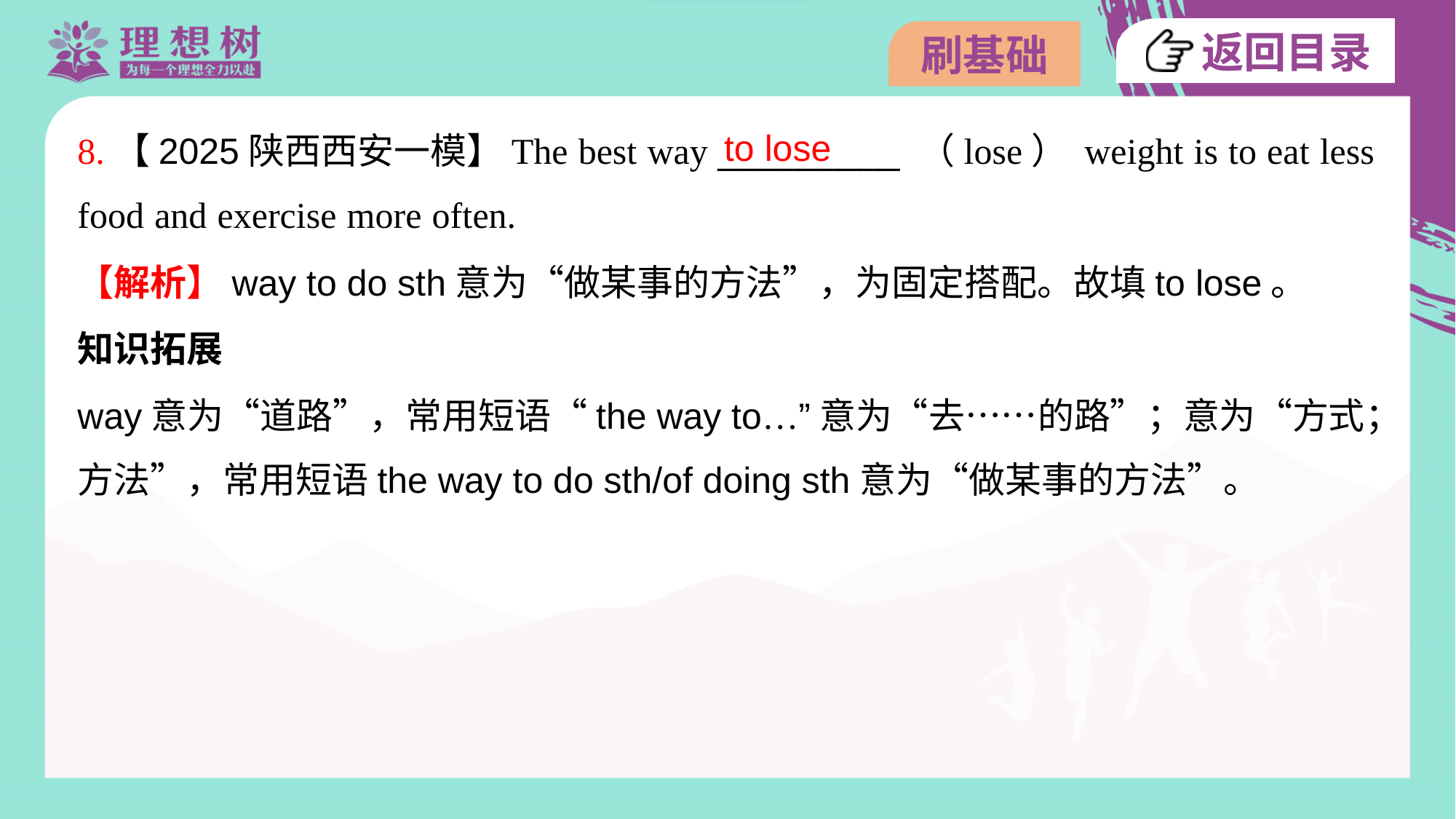

to lose
8.【2025陕西西安一模】The best way _________ （lose） weight is to eat less
food and exercise more often.
【解析】way to do sth意为“做某事的方法”，为固定搭配。故填to lose。
知识拓展
way意为“道路”，常用短语“the way to…”意为“去……的路”；意为“方式；
方法”，常用短语the way to do sth/of doing sth意为“做某事的方法”。